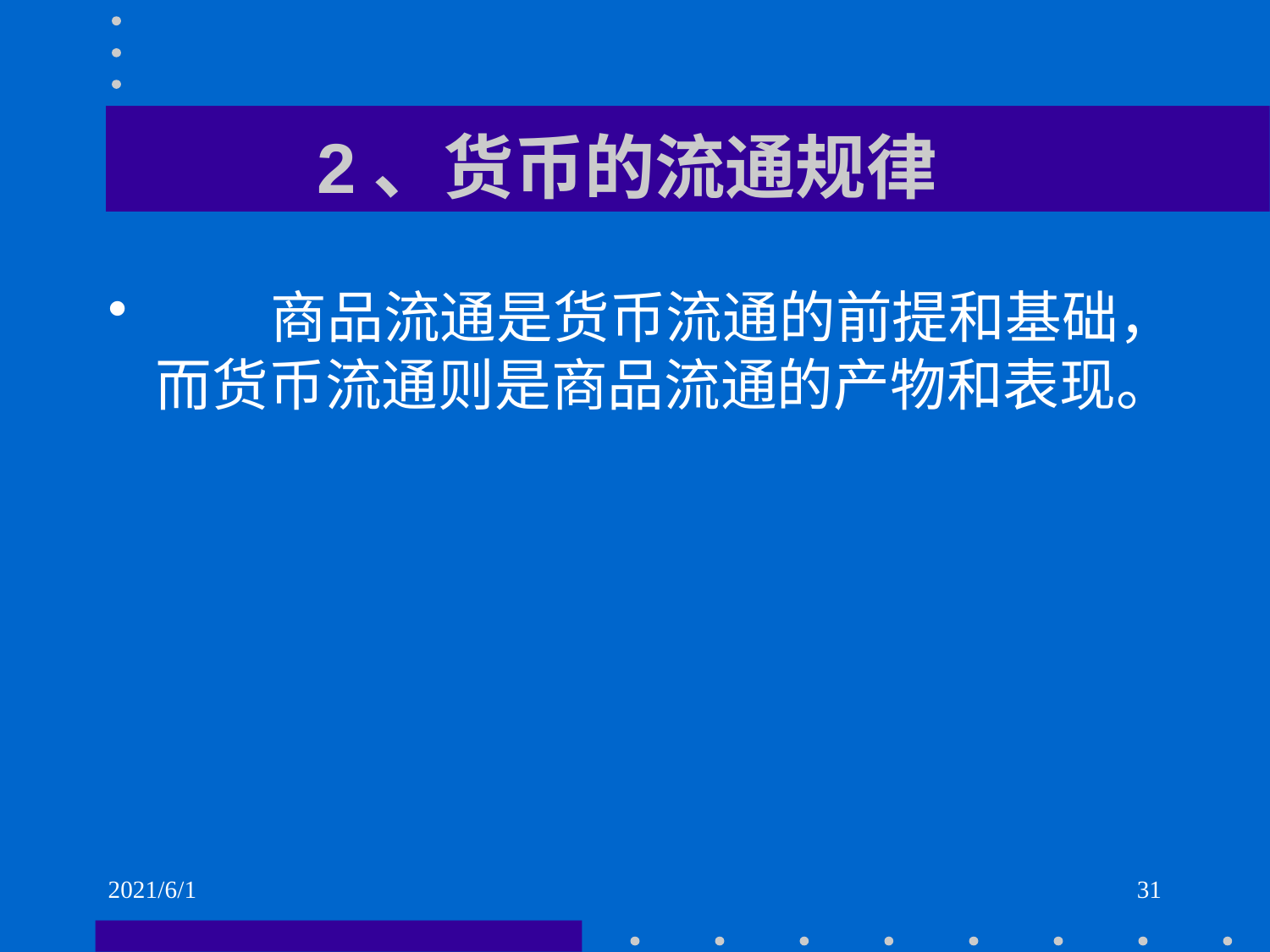

# 2、货币的流通规律
        商品流通是货币流通的前提和基础，而货币流通则是商品流通的产物和表现。
2021/6/1
31